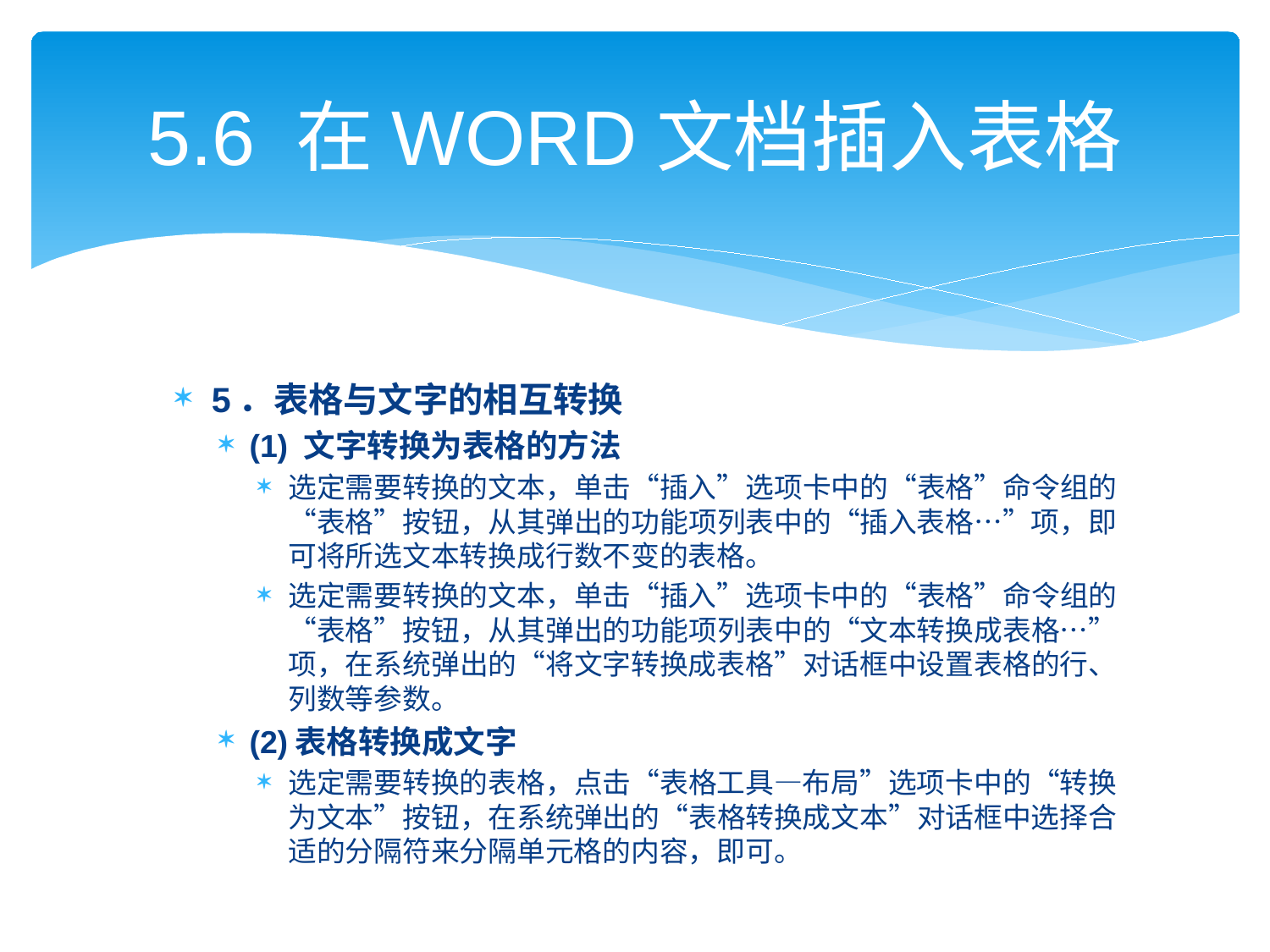

# 5.6 在WORD文档插入表格
5．表格与文字的相互转换
(1) 文字转换为表格的方法
选定需要转换的文本，单击“插入”选项卡中的“表格”命令组的“表格”按钮，从其弹出的功能项列表中的“插入表格…”项，即可将所选文本转换成行数不变的表格。
选定需要转换的文本，单击“插入”选项卡中的“表格”命令组的“表格”按钮，从其弹出的功能项列表中的“文本转换成表格…”项，在系统弹出的“将文字转换成表格”对话框中设置表格的行、列数等参数。
(2)表格转换成文字
选定需要转换的表格，点击“表格工具—布局”选项卡中的“转换为文本”按钮，在系统弹出的“表格转换成文本”对话框中选择合适的分隔符来分隔单元格的内容，即可。